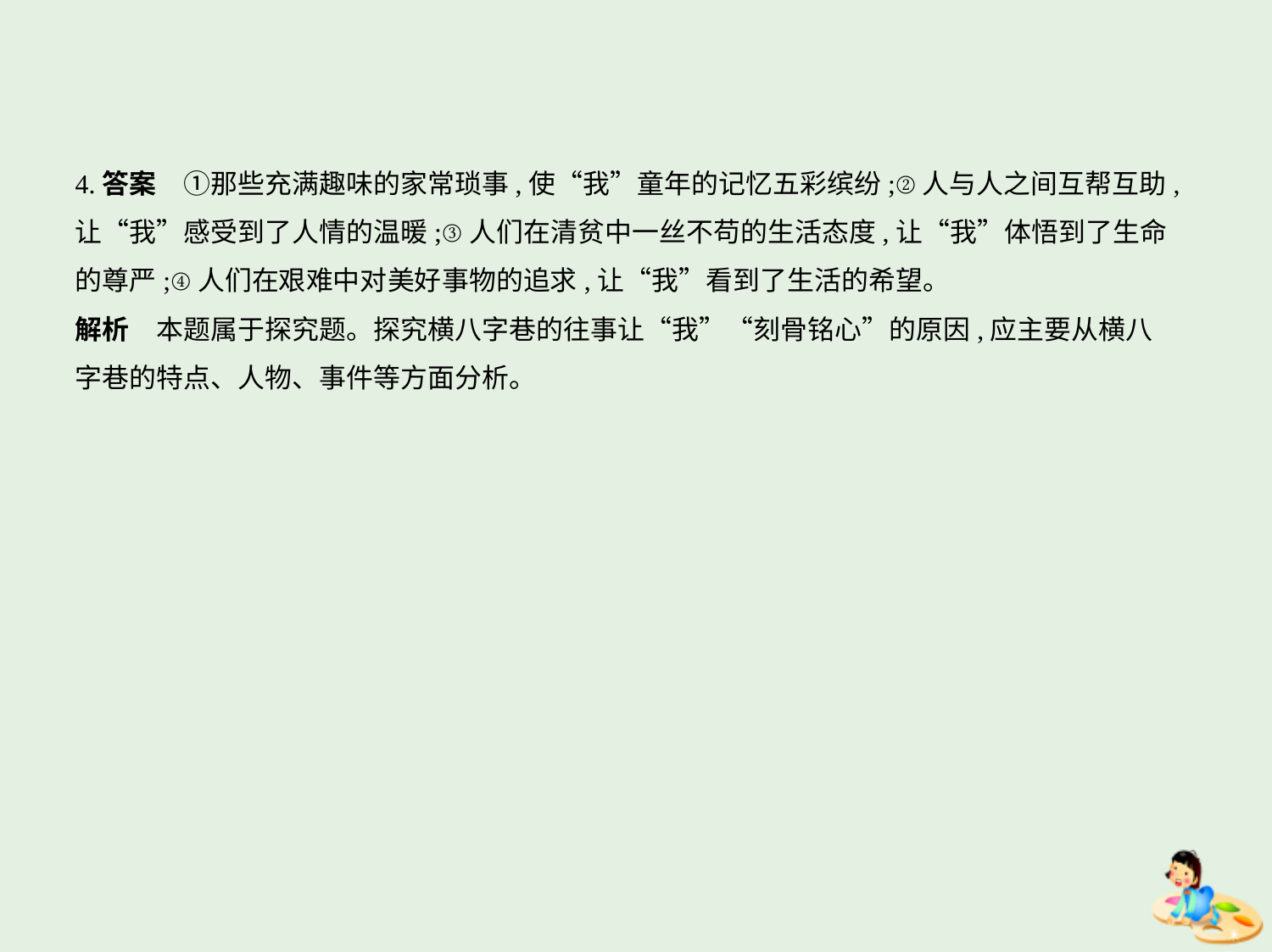

4.答案　①那些充满趣味的家常琐事,使“我”童年的记忆五彩缤纷;②人与人之间互帮互助,
让“我”感受到了人情的温暖;③人们在清贫中一丝不苟的生活态度,让“我”体悟到了生命
的尊严;④人们在艰难中对美好事物的追求,让“我”看到了生活的希望。
解析　本题属于探究题。探究横八字巷的往事让“我”“刻骨铭心”的原因,应主要从横八
字巷的特点、人物、事件等方面分析。